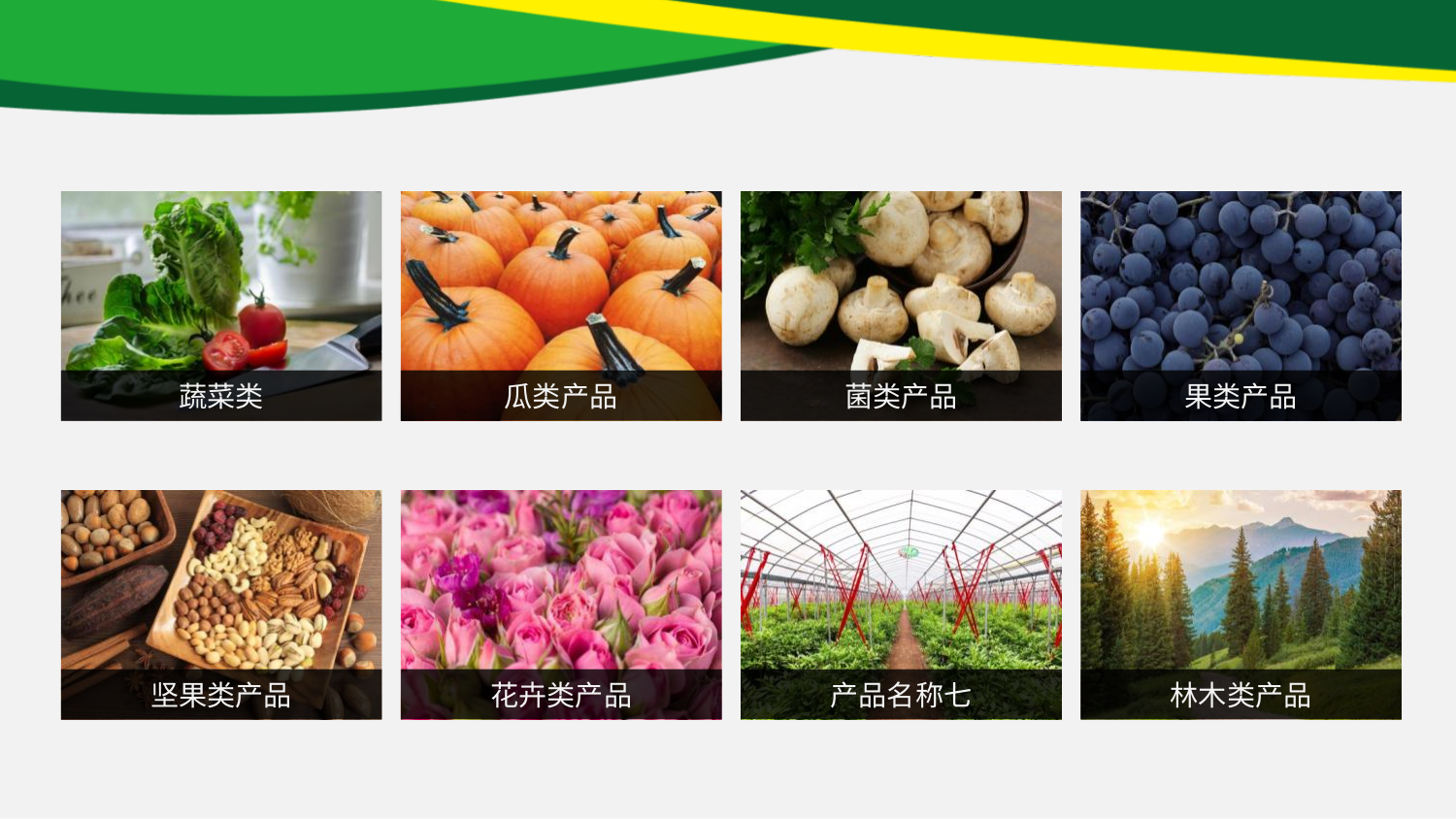

#

蔬菜类
瓜类产品
菌类产品
果类产品

坚果类产品
花卉类产品
产品名称七
林木类产品